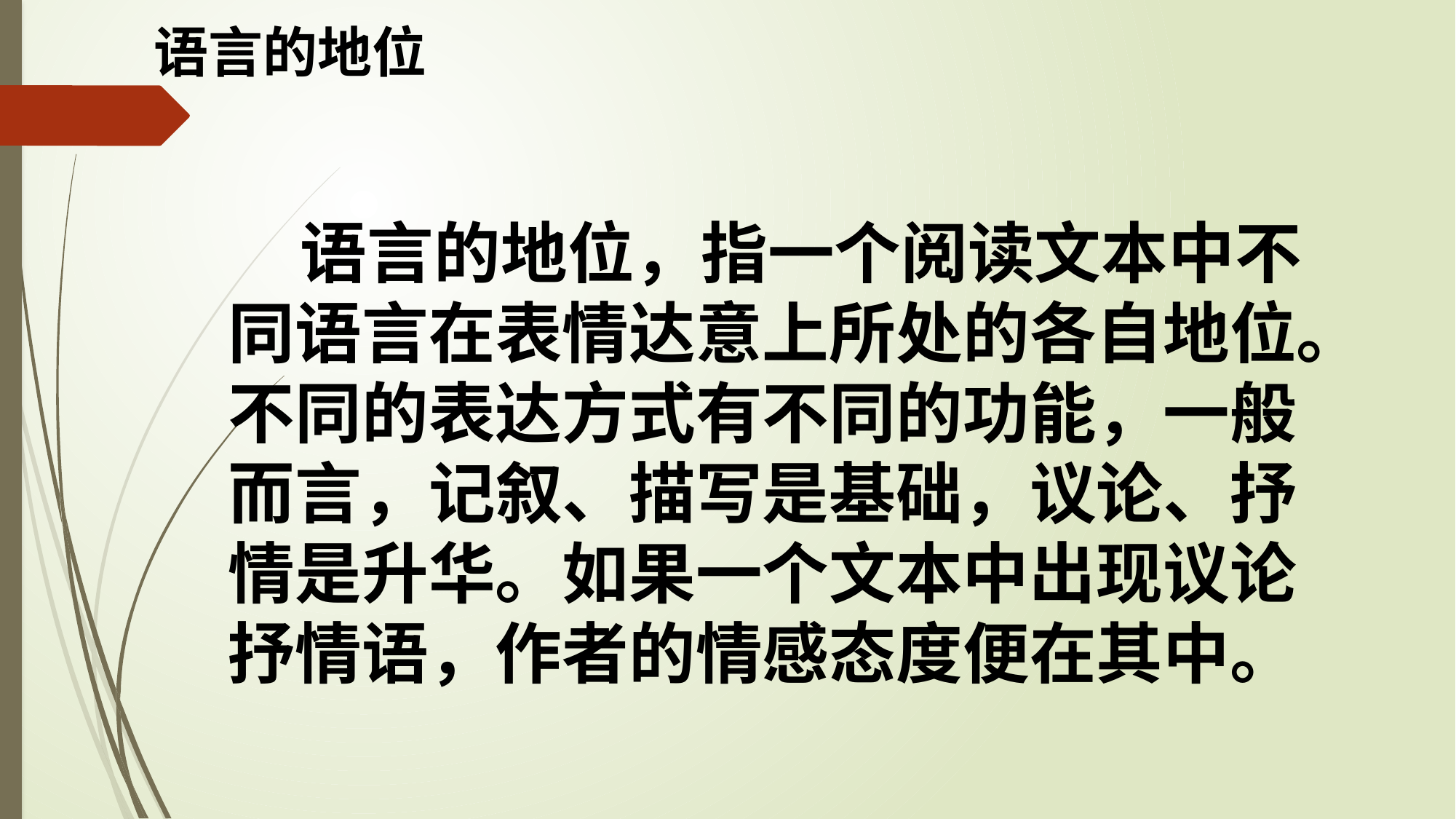

语言的地位
    语言的地位，指一个阅读文本中不同语言在表情达意上所处的各自地位。不同的表达方式有不同的功能，一般而言，记叙、描写是基础，议论、抒情是升华。如果一个文本中出现议论抒情语，作者的情感态度便在其中。